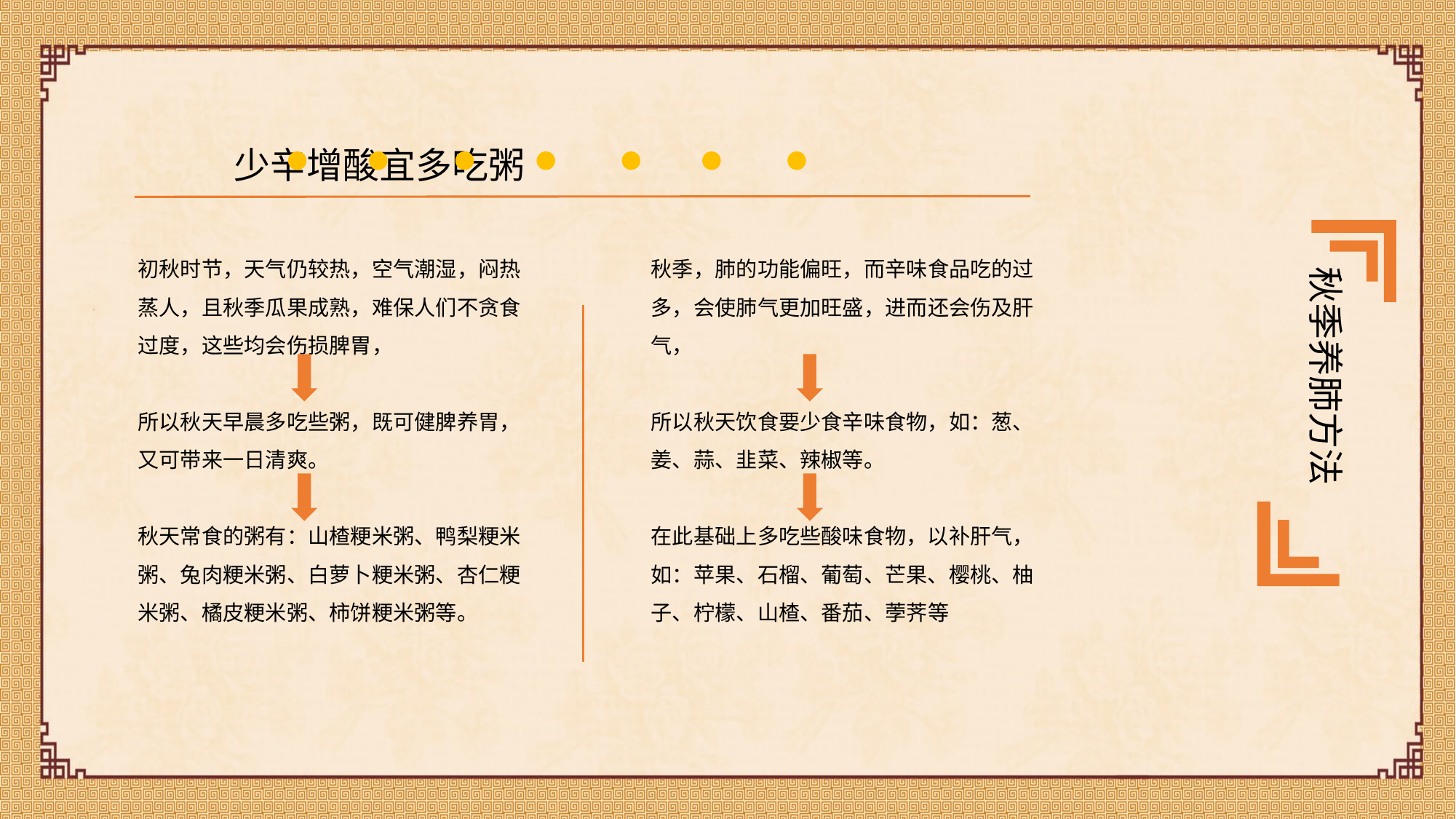

少辛增酸宜多吃粥

秋季养肺方法

初秋时节，天气仍较热，空气潮湿，闷热蒸人，且秋季瓜果成熟，难保人们不贪食过度，这些均会伤损脾胃，

所以秋天早晨多吃些粥，既可健脾养胃，又可带来一日清爽。

秋天常食的粥有：山楂粳米粥、鸭梨粳米粥、兔肉粳米粥、白萝卜粳米粥、杏仁粳米粥、橘皮粳米粥、柿饼粳米粥等。
秋季，肺的功能偏旺，而辛味食品吃的过多，会使肺气更加旺盛，进而还会伤及肝气，

所以秋天饮食要少食辛味食物，如：葱、姜、蒜、韭菜、辣椒等。

在此基础上多吃些酸味食物，以补肝气，如：苹果、石榴、葡萄、芒果、樱桃、柚子、柠檬、山楂、番茄、荸荠等